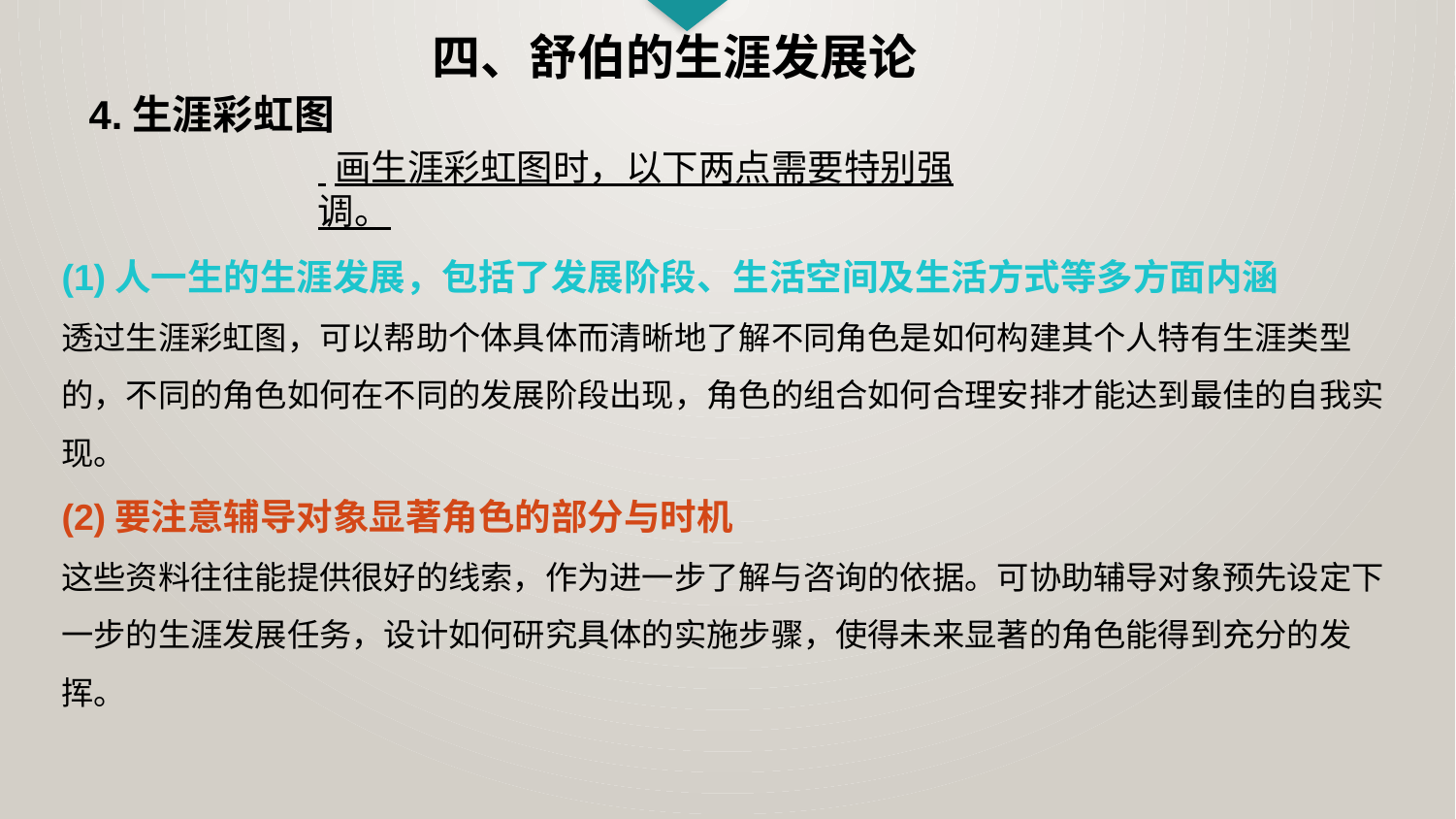

四、舒伯的生涯发展论
4.生涯彩虹图
 画生涯彩虹图时，以下两点需要特别强调。
(1)人一生的生涯发展，包括了发展阶段、生活空间及生活方式等多方面内涵
透过生涯彩虹图，可以帮助个体具体而清晰地了解不同角色是如何构建其个人特有生涯类型的，不同的角色如何在不同的发展阶段出现，角色的组合如何合理安排才能达到最佳的自我实现。
(2)要注意辅导对象显著角色的部分与时机
这些资料往往能提供很好的线索，作为进一步了解与咨询的依据。可协助辅导对象预先设定下一步的生涯发展任务，设计如何研究具体的实施步骤，使得未来显著的角色能得到充分的发挥。
66